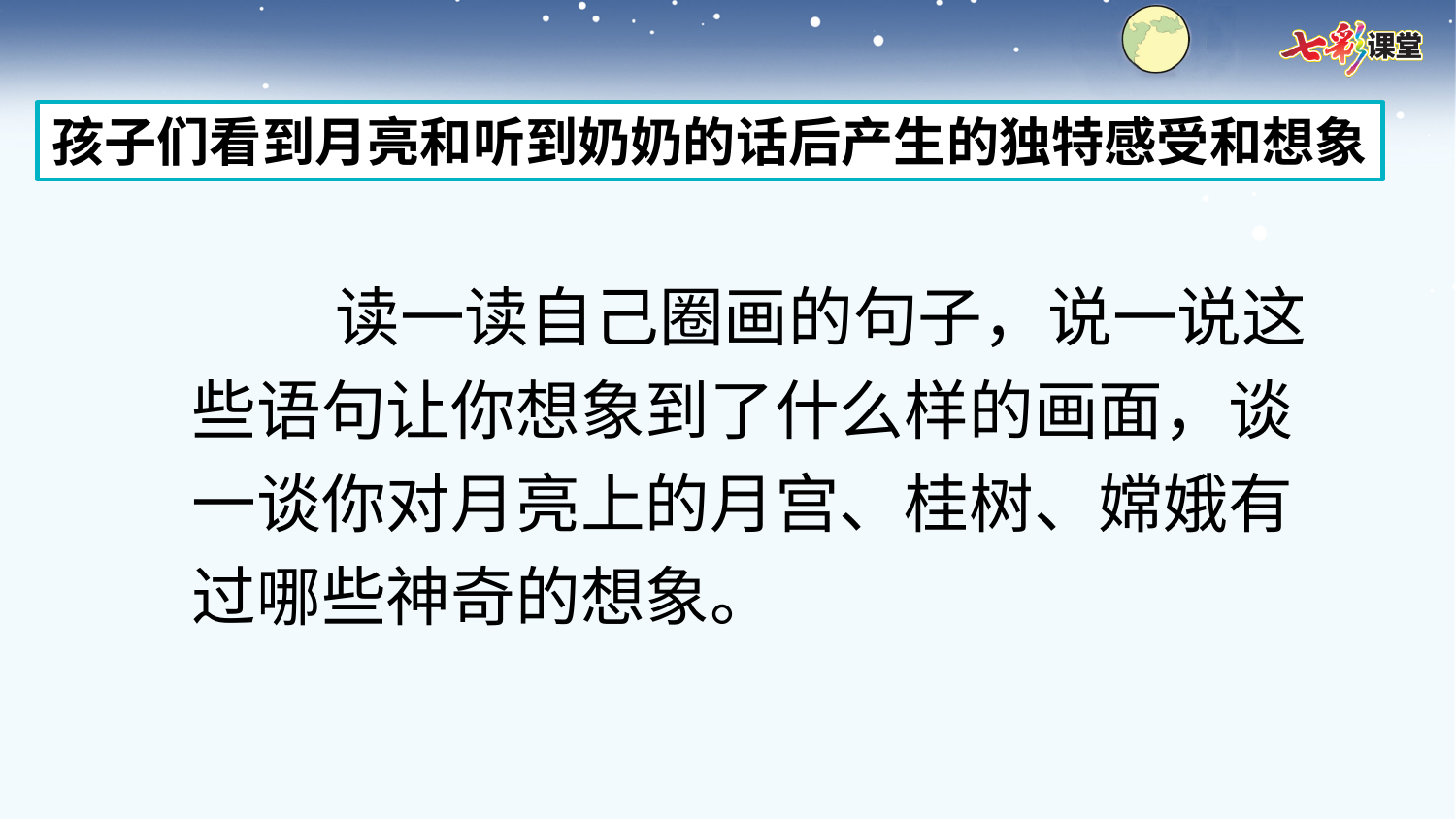

孩子们看到月亮和听到奶奶的话后产生的独特感受和想象
读一读自己圈画的句子，说一说这些语句让你想象到了什么样的画面，谈一谈你对月亮上的月宫、桂树、嫦娥有过哪些神奇的想象。